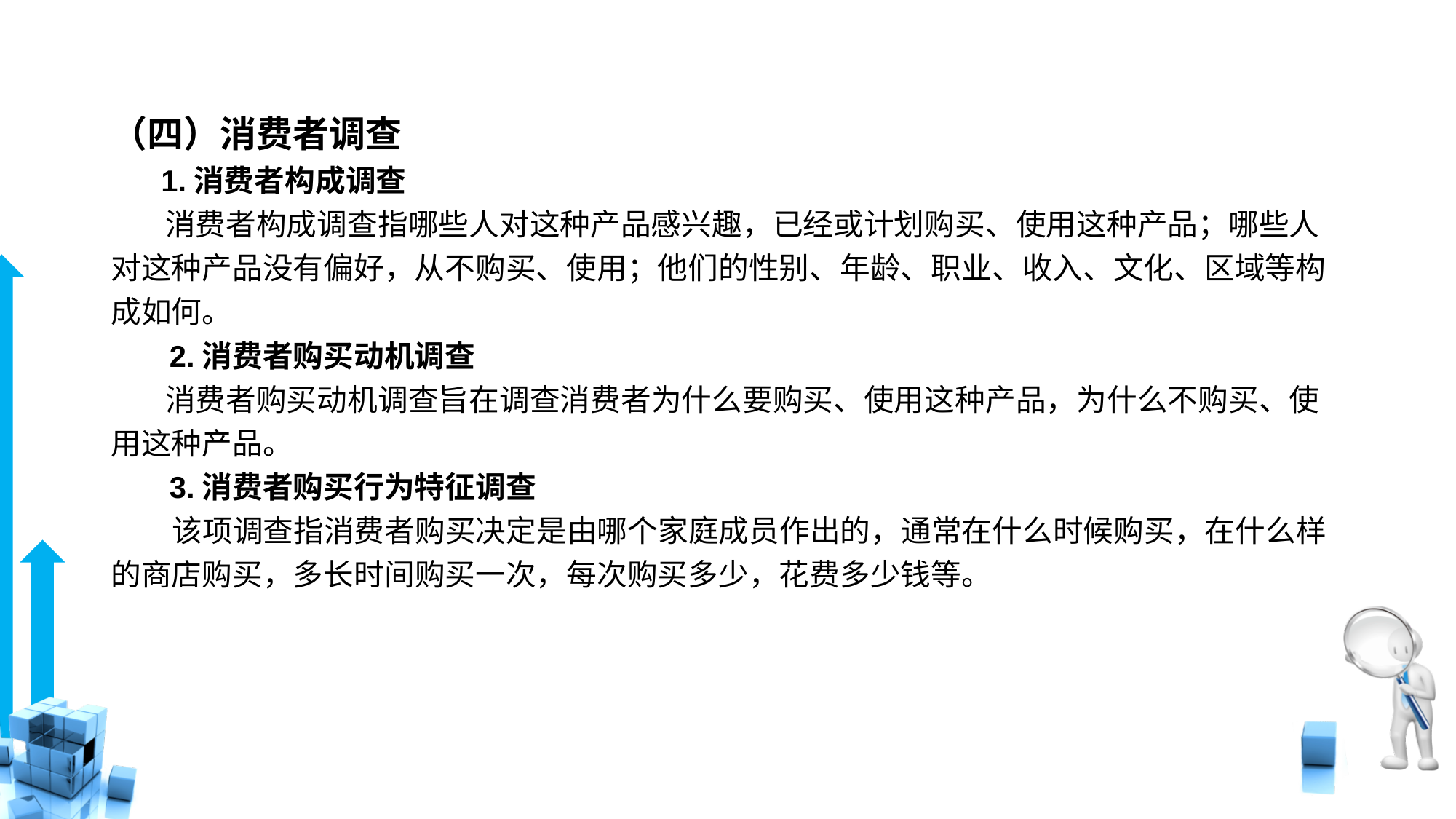

# （四）消费者调查
      1.消费者构成调查
       消费者构成调查指哪些人对这种产品感兴趣，已经或计划购买、使用这种产品；哪些人对这种产品没有偏好，从不购买、使用；他们的性别、年龄、职业、收入、文化、区域等构成如何。
       2.消费者购买动机调查
       消费者购买动机调查旨在调查消费者为什么要购买、使用这种产品，为什么不购买、使用这种产品。
       3.消费者购买行为特征调查
        该项调查指消费者购买决定是由哪个家庭成员作出的，通常在什么时候购买，在什么样的商店购买，多长时间购买一次，每次购买多少，花费多少钱等。